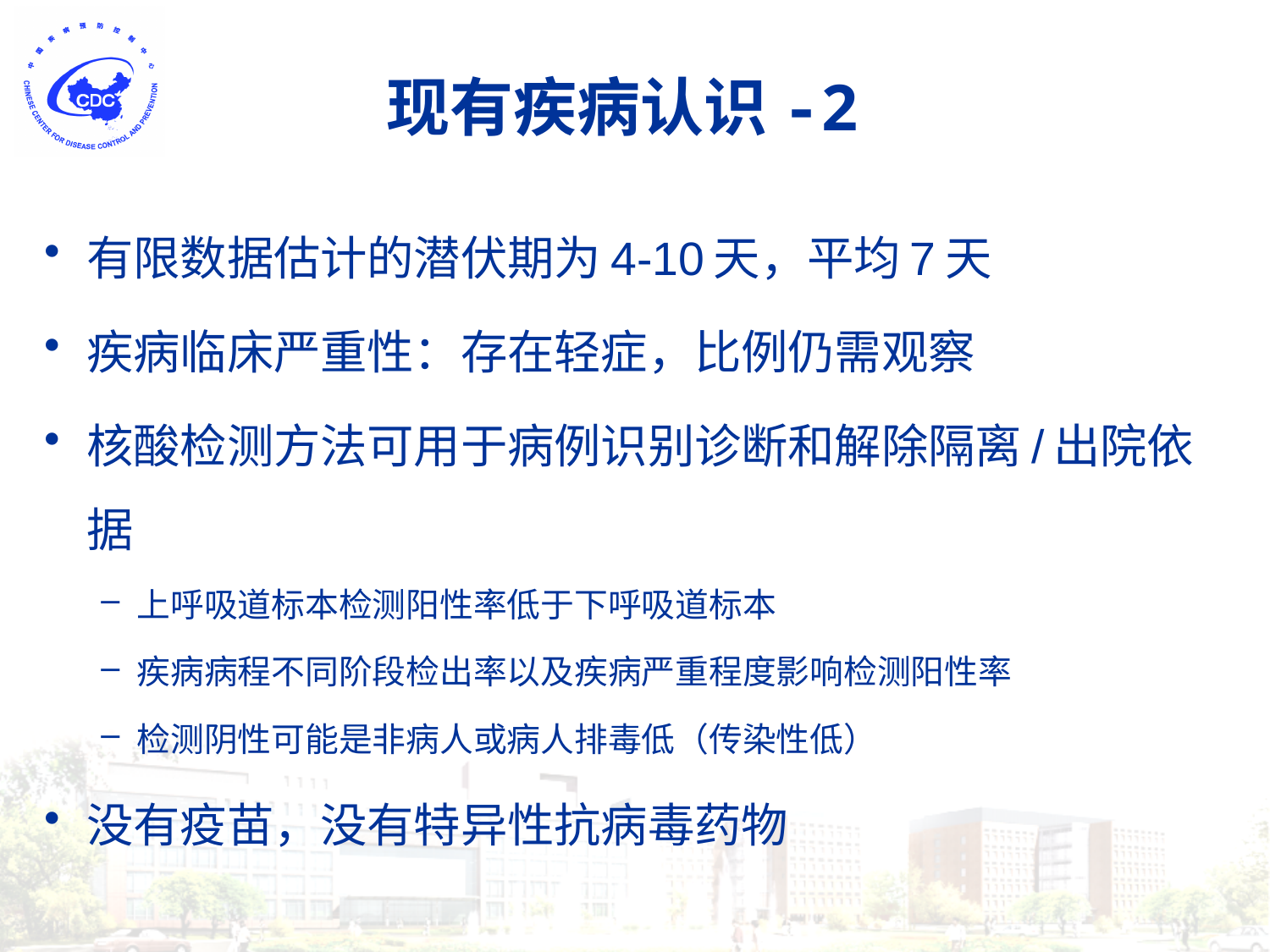

# 现有疾病认识-2
有限数据估计的潜伏期为4-10天，平均7天
疾病临床严重性：存在轻症，比例仍需观察
核酸检测方法可用于病例识别诊断和解除隔离/出院依据
上呼吸道标本检测阳性率低于下呼吸道标本
疾病病程不同阶段检出率以及疾病严重程度影响检测阳性率
检测阴性可能是非病人或病人排毒低（传染性低）
没有疫苗，没有特异性抗病毒药物